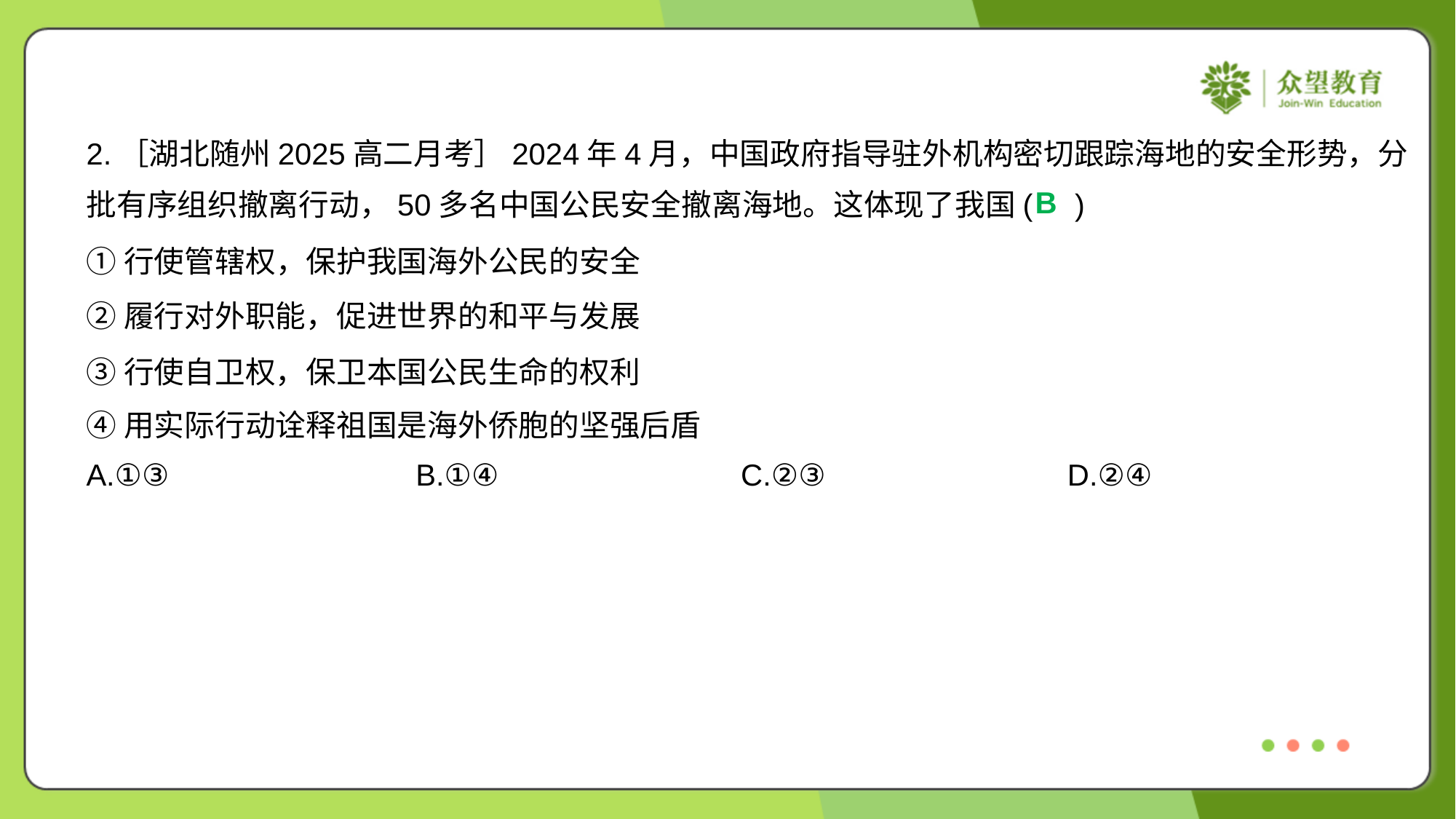

2.［湖北随州2025高二月考］2024年4月，中国政府指导驻外机构密切跟踪海地的安全形势，分
批有序组织撤离行动，50多名中国公民安全撤离海地。这体现了我国(     )
B
①行使管辖权，保护我国海外公民的安全
②履行对外职能，促进世界的和平与发展
③行使自卫权，保卫本国公民生命的权利
④用实际行动诠释祖国是海外侨胞的坚强后盾
A.①③	B.①④	C.②③	D.②④